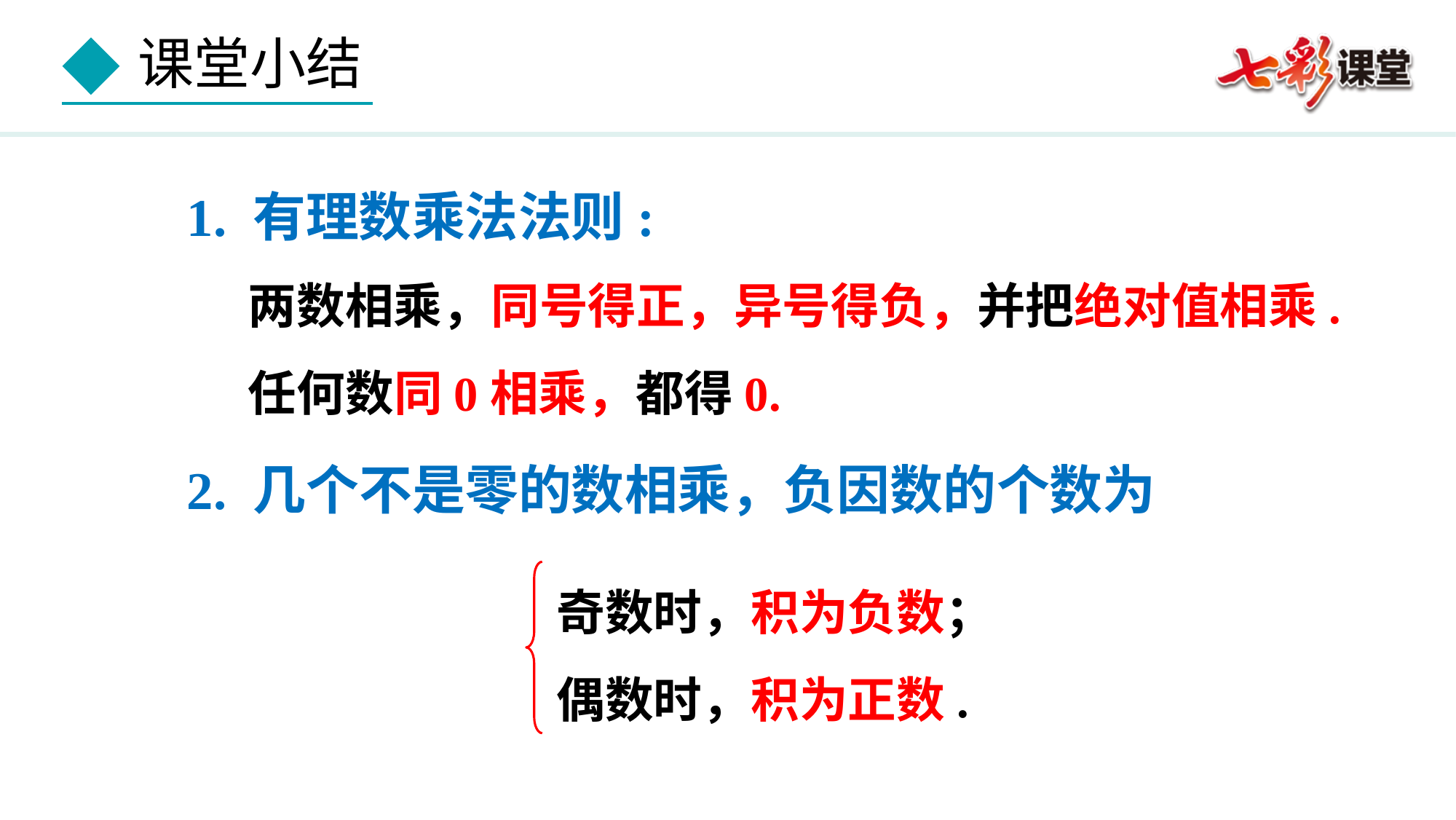

1. 有理数乘法法则:
两数相乘，同号得正，异号得负，并把绝对值相乘.任何数同0相乘，都得0.
2. 几个不是零的数相乘，负因数的个数为

奇数时，积为负数；
偶数时，积为正数.